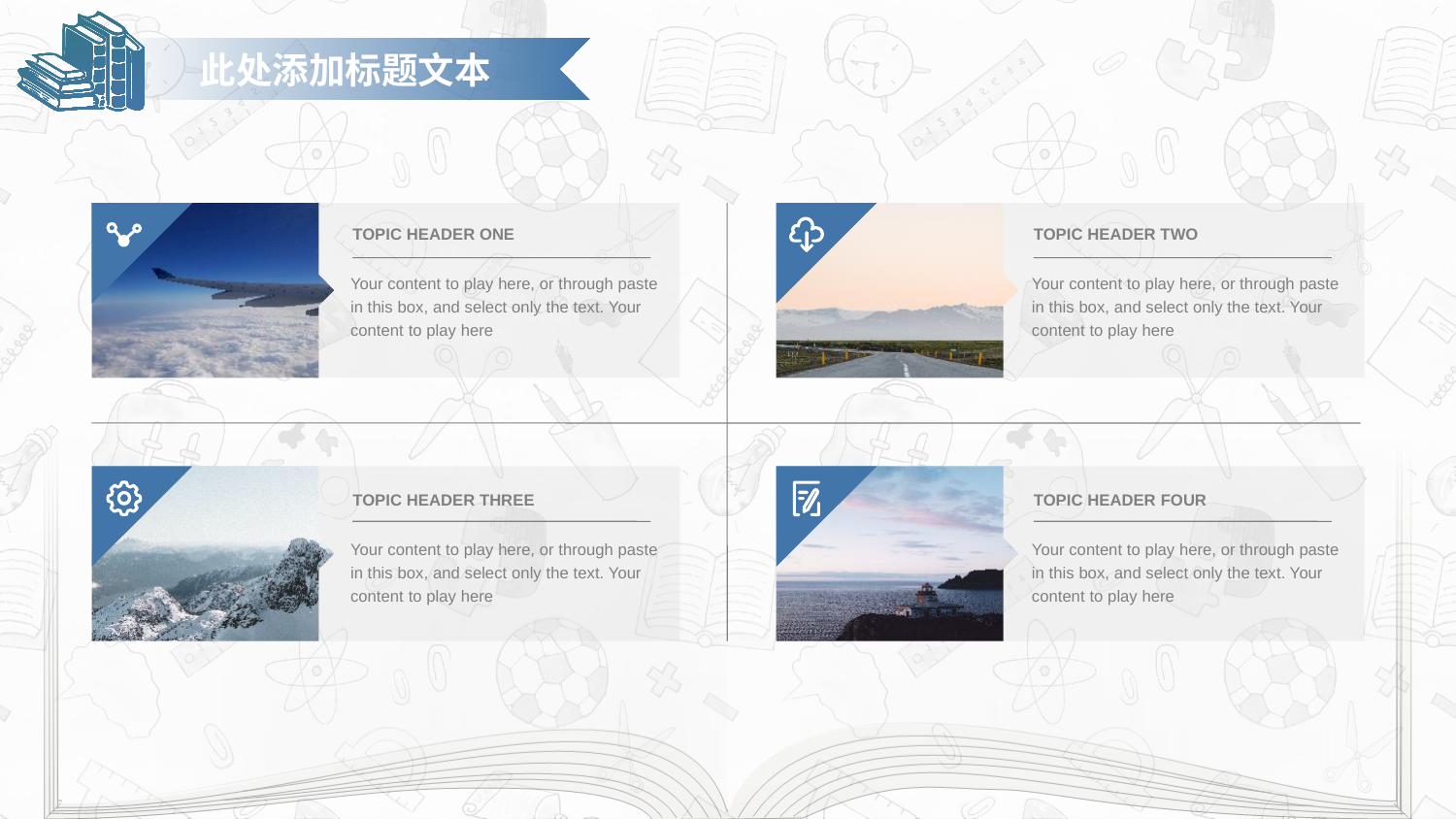

此处添加标题文本

TOPIC HEADER ONE
TOPIC HEADER TWO

Your content to play here, or through paste in this box, and select only the text. Your content to play here
Your content to play here, or through paste in this box, and select only the text. Your content to play here

TOPIC HEADER THREE
TOPIC HEADER FOUR

Your content to play here, or through paste in this box, and select only the text. Your content to play here
Your content to play here, or through paste in this box, and select only the text. Your content to play here